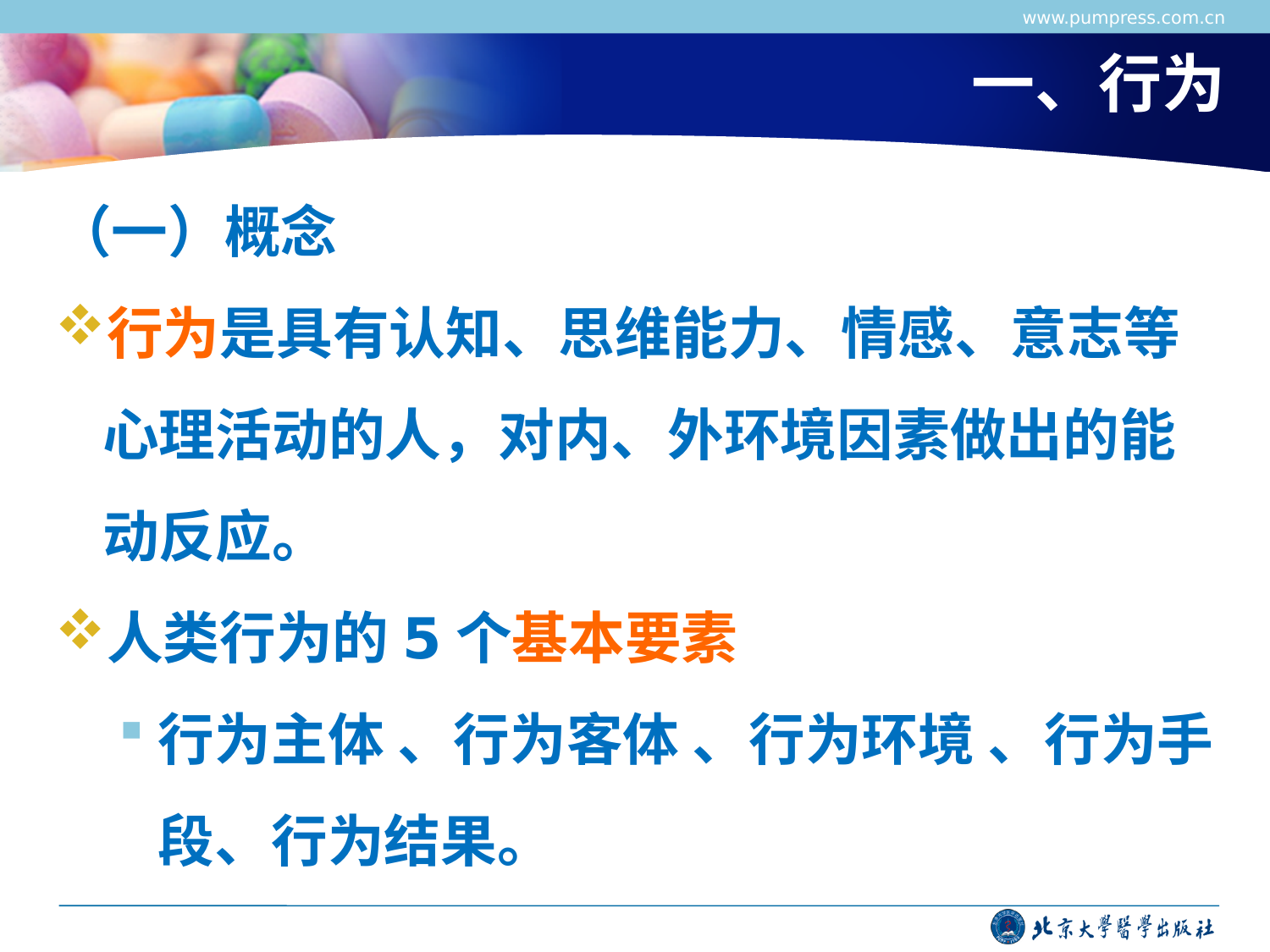

www.pumpress.com.cn
# 一、行为
（一）概念
行为是具有认知、思维能力、情感、意志等心理活动的人，对内、外环境因素做出的能动反应。
人类行为的5个基本要素
行为主体 、行为客体 、行为环境 、行为手段、行为结果。